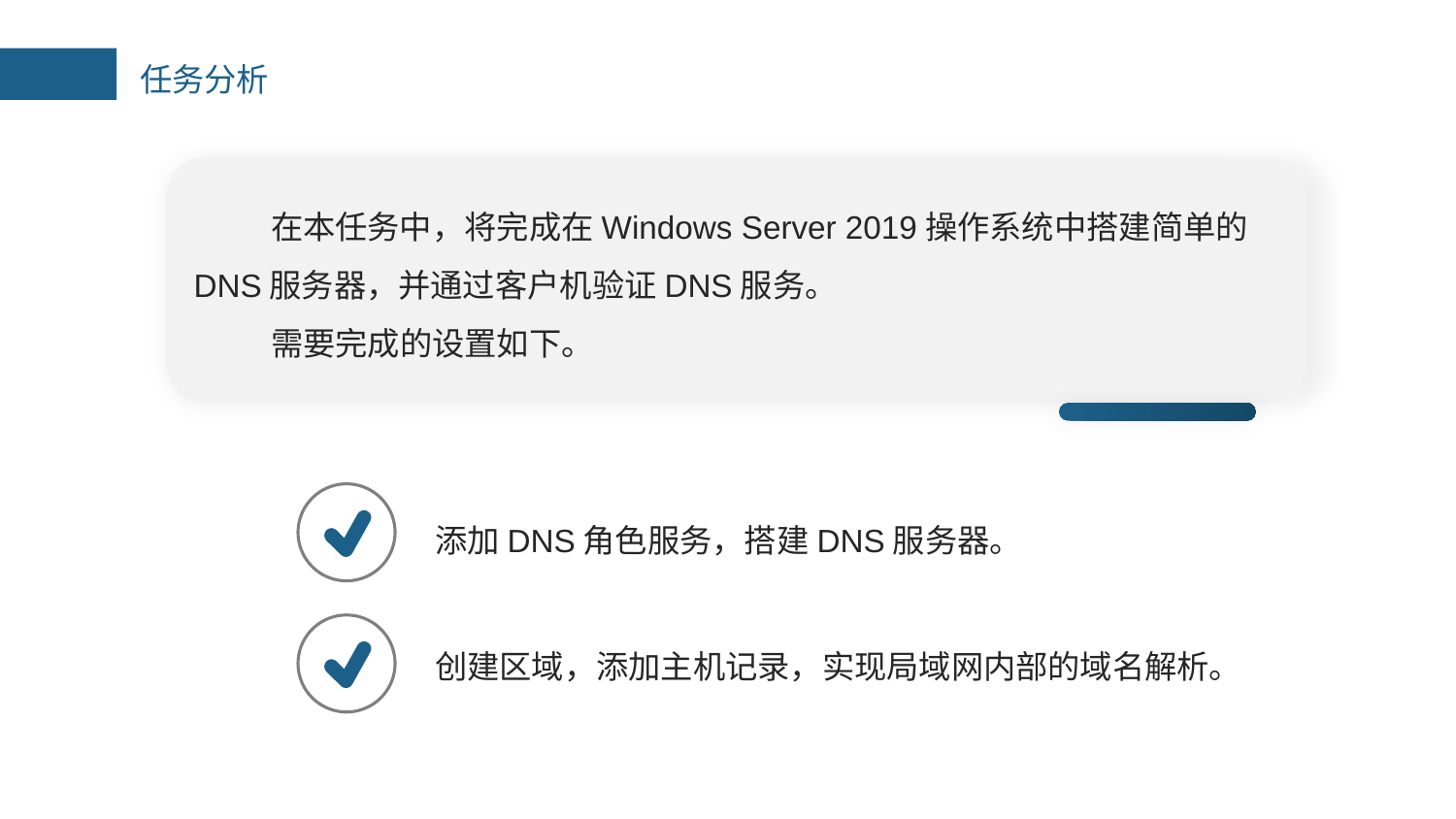

任务分析

在本任务中，将完成在Windows Server 2019操作系统中搭建简单的DNS服务器，并通过客户机验证DNS服务。
需要完成的设置如下。

添加DNS角色服务，搭建DNS服务器。

创建区域，添加主机记录，实现局域网内部的域名解析。